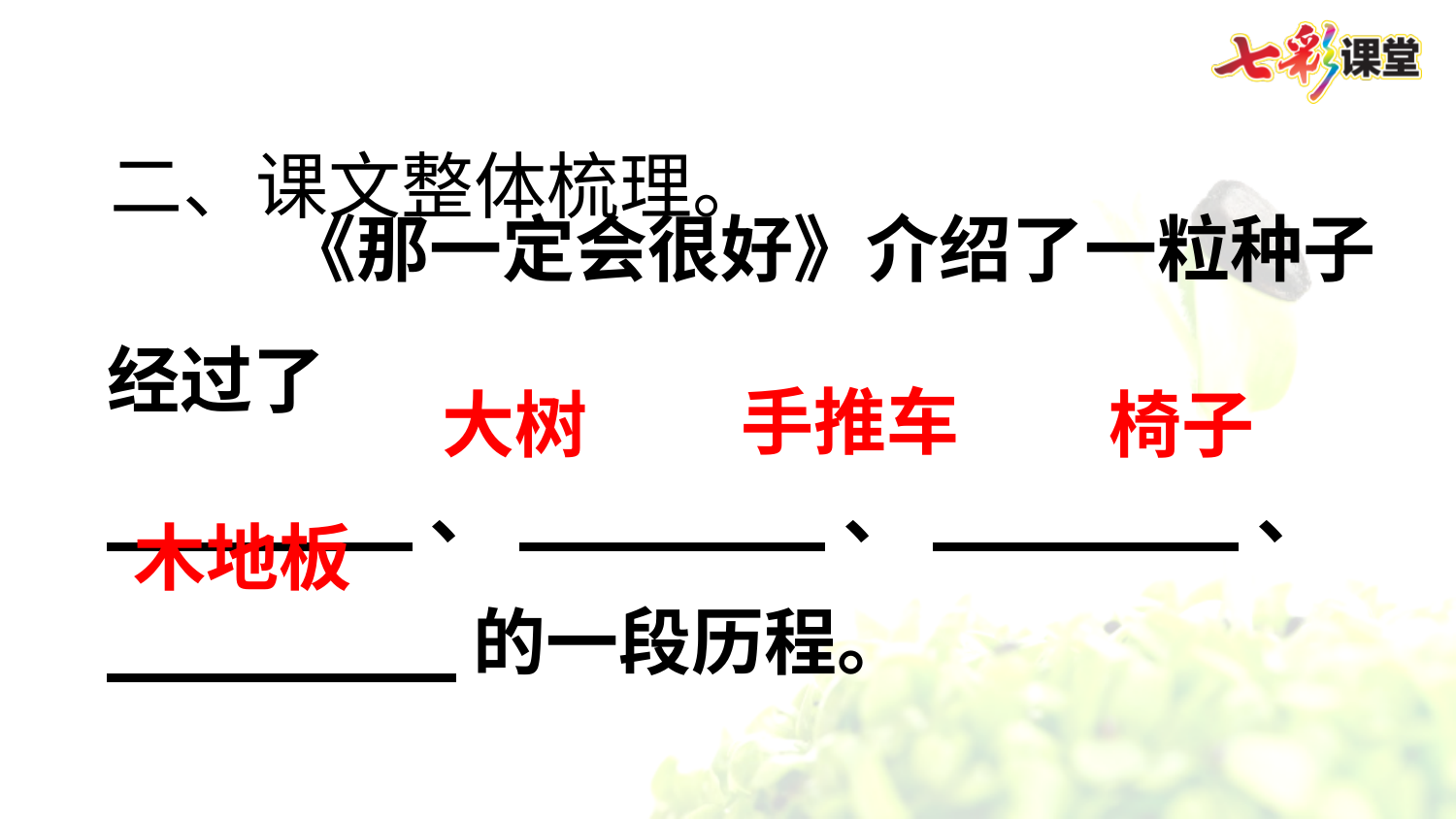

二、课文整体梳理。
　　《那一定会很好》介绍了一粒种子经过了_______、_______、_______、________的一段历程。
手推车
大树
椅子
木地板